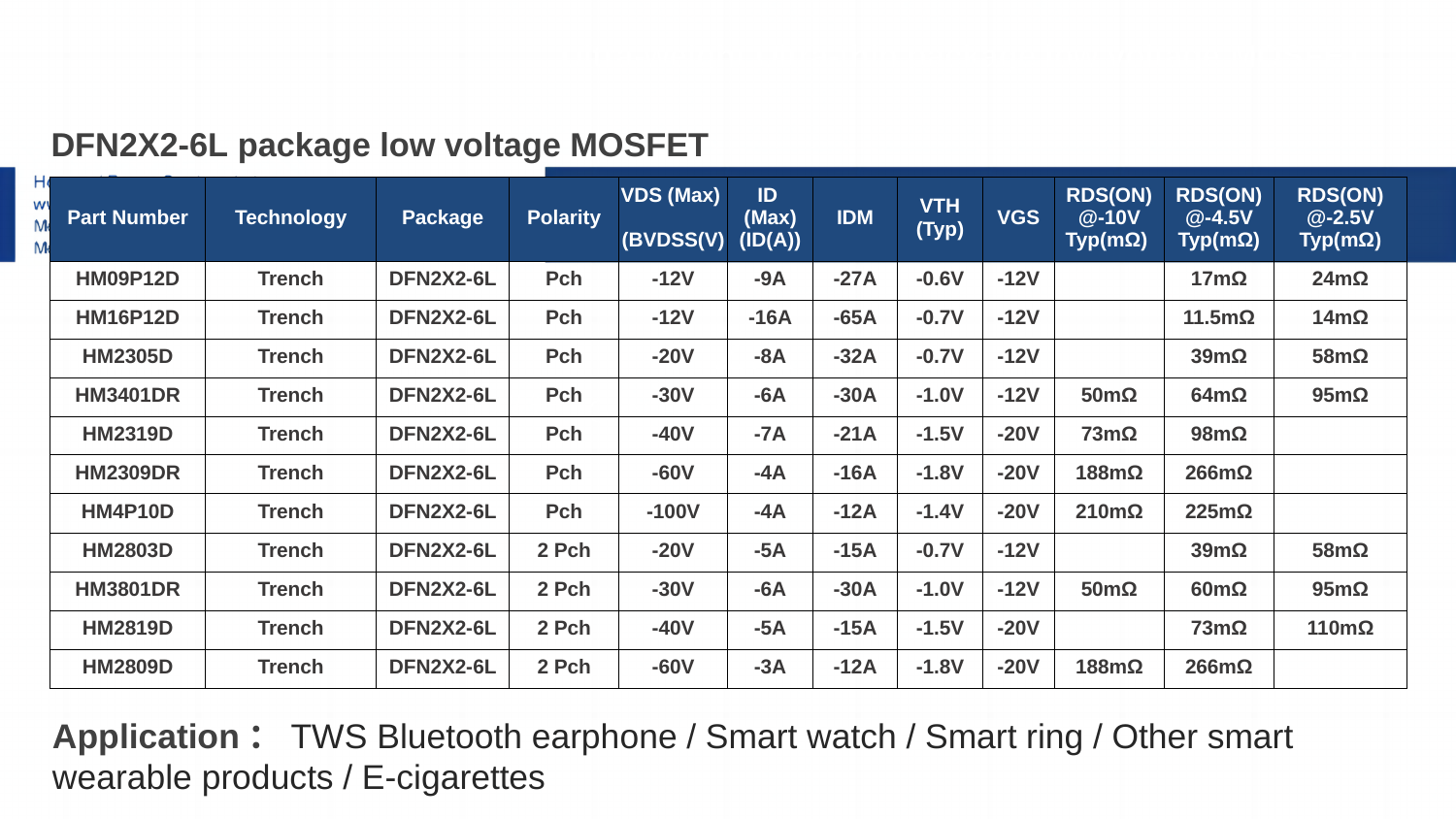

Ultra-weight Ultra-thin package low voltage MOSFET
| DFN2X2-6L package low voltage MOSFET |  |  |  |  |  |  |  |  |  |  |  |
| --- | --- | --- | --- | --- | --- | --- | --- | --- | --- | --- | --- |
| Part Number | Technology | Package | Polarity | VDS (Max) (BVDSS(V) | ID (Max) (ID(A)) | IDM | VTH (Typ) | VGS | RDS(ON) @-10V Typ(mΩ) | RDS(ON) @-4.5V Typ(mΩ) | RDS(ON) @-2.5V Typ(mΩ) |
| HM09P12D | Trench | DFN2X2-6L | Pch | -12V | -9A | -27A | -0.6V | -12V |  | 17mΩ | 24mΩ |
| HM16P12D | Trench | DFN2X2-6L | Pch | -12V | -16A | -65A | -0.7V | -12V |  | 11.5mΩ | 14mΩ |
| HM2305D | Trench | DFN2X2-6L | Pch | -20V | -8A | -32A | -0.7V | -12V |  | 39mΩ | 58mΩ |
| HM3401DR | Trench | DFN2X2-6L | Pch | -30V | -6A | -30A | -1.0V | -12V | 50mΩ | 64mΩ | 95mΩ |
| HM2319D | Trench | DFN2X2-6L | Pch | -40V | -7A | -21A | -1.5V | -20V | 73mΩ | 98mΩ |  |
| HM2309DR | Trench | DFN2X2-6L | Pch | -60V | -4A | -16A | -1.8V | -20V | 188mΩ | 266mΩ |  |
| HM4P10D | Trench | DFN2X2-6L | Pch | -100V | -4A | -12A | -1.4V | -20V | 210mΩ | 225mΩ |  |
| HM2803D | Trench | DFN2X2-6L | 2 Pch | -20V | -5A | -15A | -0.7V | -12V |  | 39mΩ | 58mΩ |
| HM3801DR | Trench | DFN2X2-6L | 2 Pch | -30V | -6A | -30A | -1.0V | -12V | 50mΩ | 60mΩ | 95mΩ |
| HM2819D | Trench | DFN2X2-6L | 2 Pch | -40V | -5A | -15A | -1.5V | -20V |  | 73mΩ | 110mΩ |
| HM2809D | Trench | DFN2X2-6L | 2 Pch | -60V | -3A | -12A | -1.8V | -20V | 188mΩ | 266mΩ |  |
# 8-2.1
1.Sic二极管/GaN FET/IGBT单管
Application：TWS Bluetooth earphone / Smart watch / Smart ring / Other smart wearable products / E-cigarettes